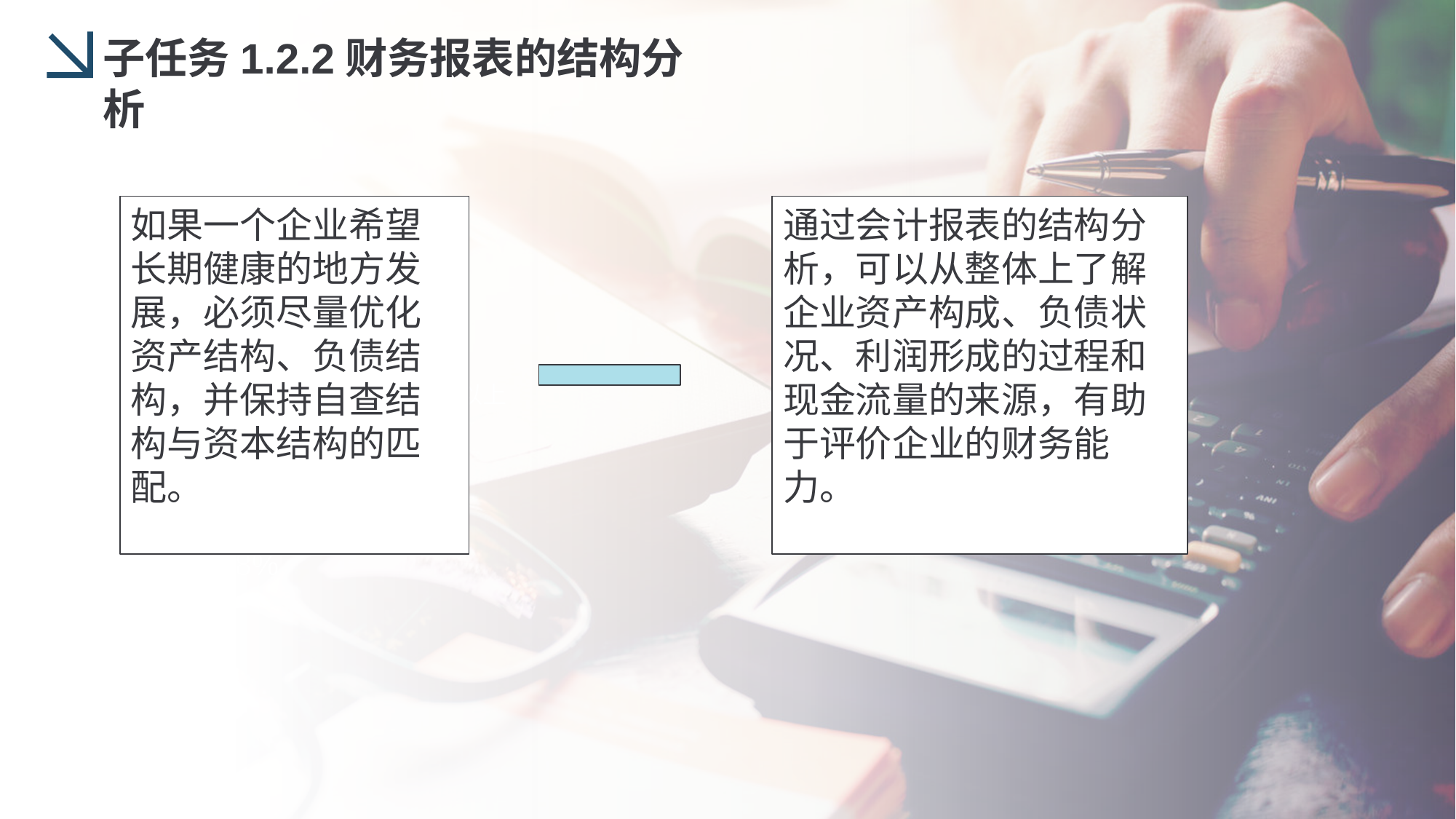

子任务1.2.2财务报表的结构分析

如果一个企业希望长期健康的地方发展，必须尽量优化资产结构、负债结构，并保持自查结构与资本结构的匹配。
通过会计报表的结构分析，可以从整体上了解企业资产构成、负债状况、利润形成的过程和现金流量的来源，有助于评价企业的财务能力。

15%
13%
45岁以上
8千以上
24岁以下
3千元以下
28%